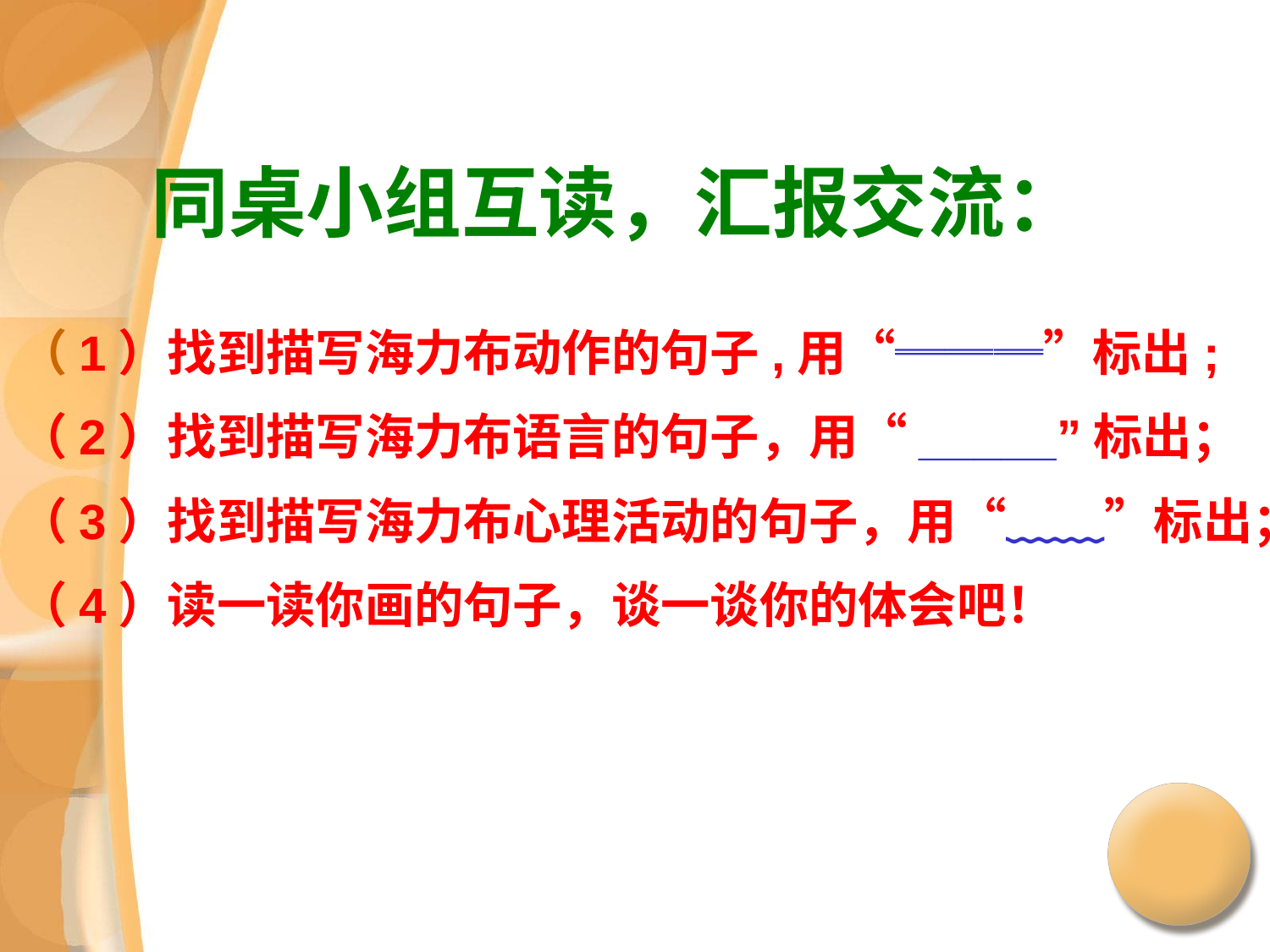

同桌小组互读，汇报交流：

（1）找到描写海力布动作的句子,用“═══”标出;
（2）找到描写海力布语言的句子，用“_____”标出；
（3）找到描写海力布心理活动的句子，用“﹏﹏”标出；
（4）读一读你画的句子，谈一谈你的体会吧！